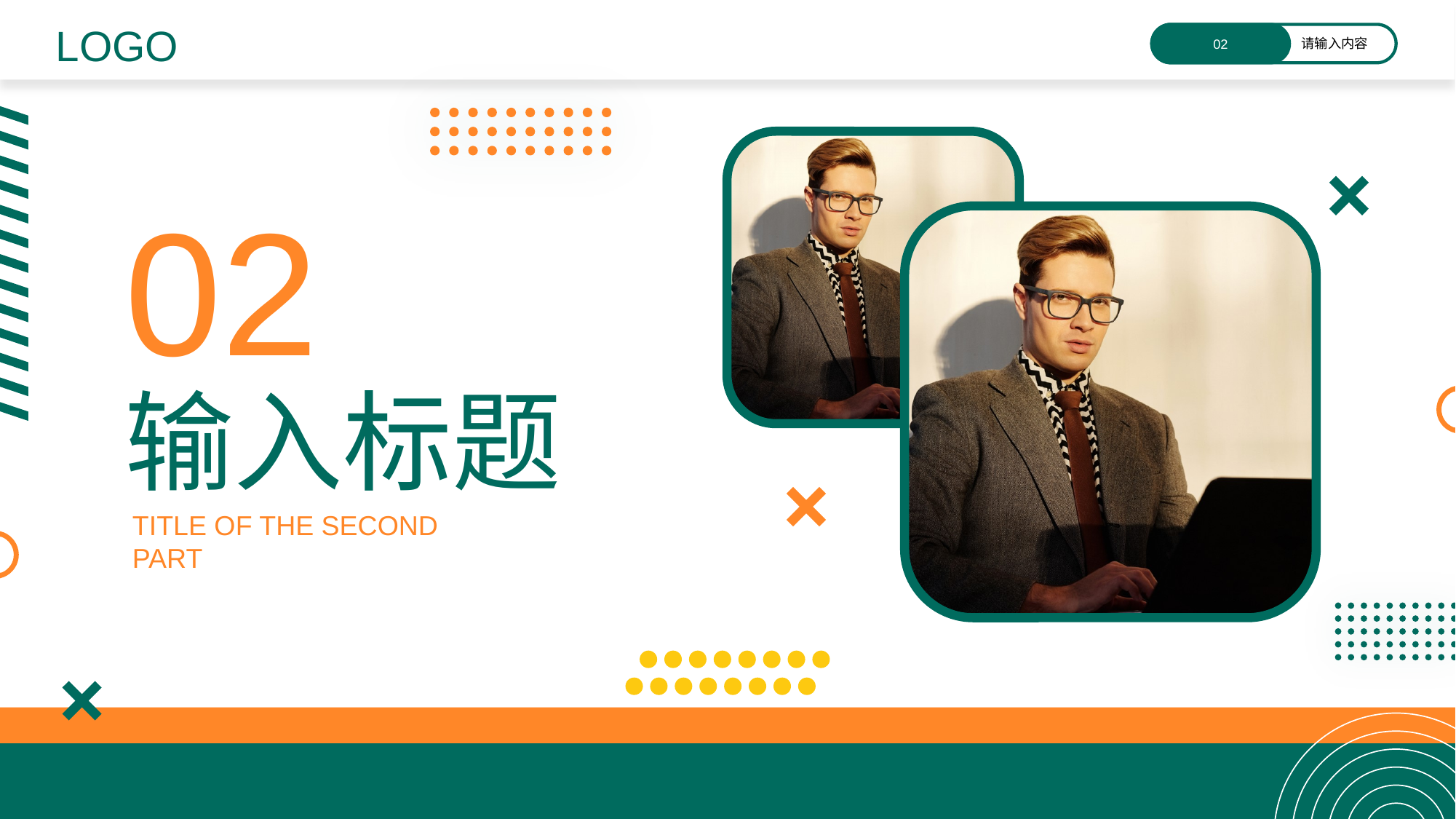

LOGO
02

请输入内容

02
输入标题
TITLE OF THE SECOND PART